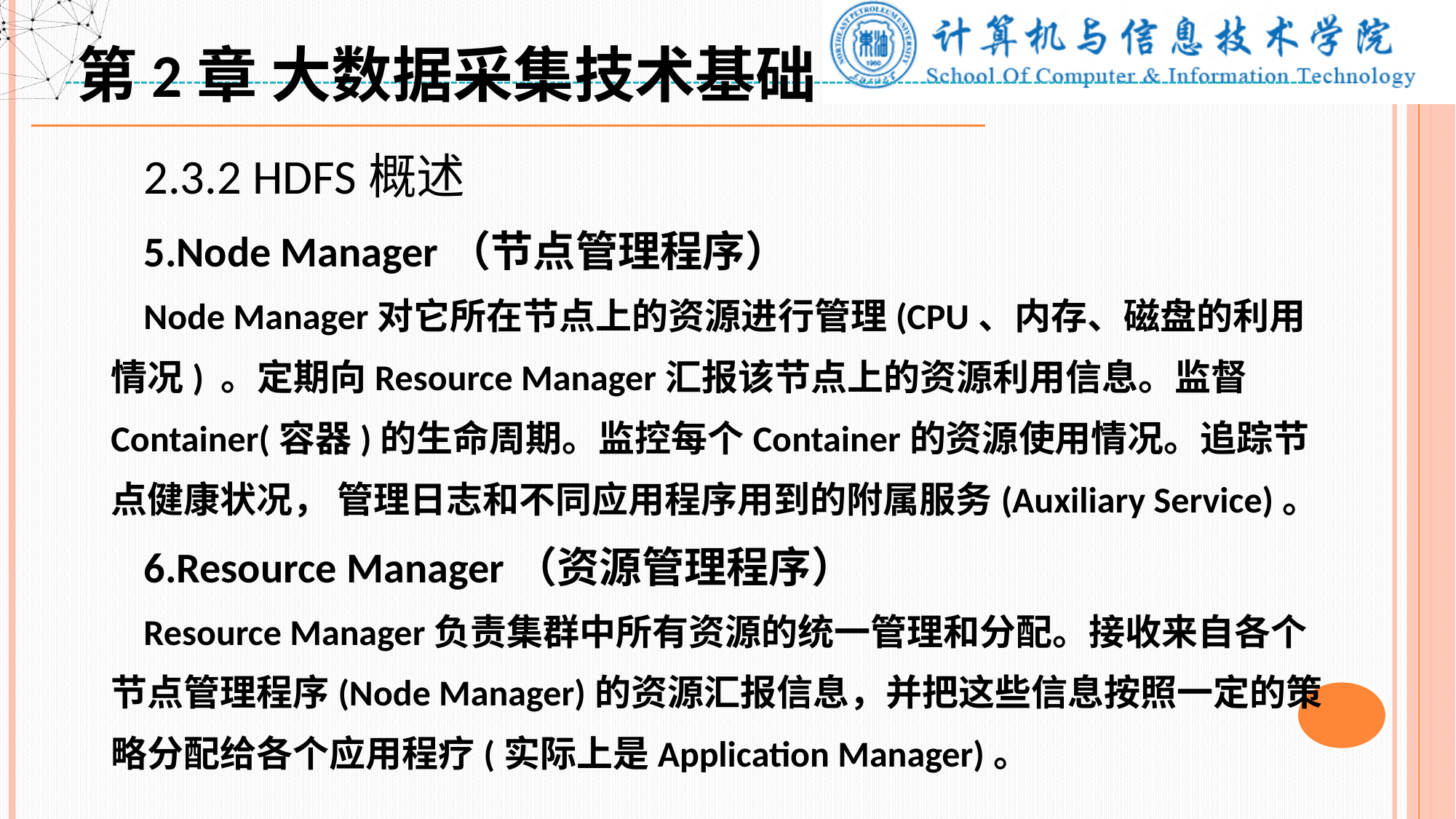

第2章 大数据采集技术基础
    2.3.2 HDFS概述
    5.Node Manager（节点管理程序）
    Node Manager对它所在节点上的资源进行管理(CPU、内存、磁盘的利用情况) 。定期向Resource Manager汇报该节点上的资源利用信息。监督Container(容器)的生命周期。监控每个Container的资源使用情况。追踪节点健康状况， 管理日志和不同应用程序用到的附属服务(Auxiliary Service)。
    6.Resource Manager（资源管理程序）
    Resource Manager负责集群中所有资源的统一管理和分配。接收来自各个节点管理程序(Node Manager)的资源汇报信息，并把这些信息按照一定的策略分配给各个应用程疗(实际上是Application Manager)。